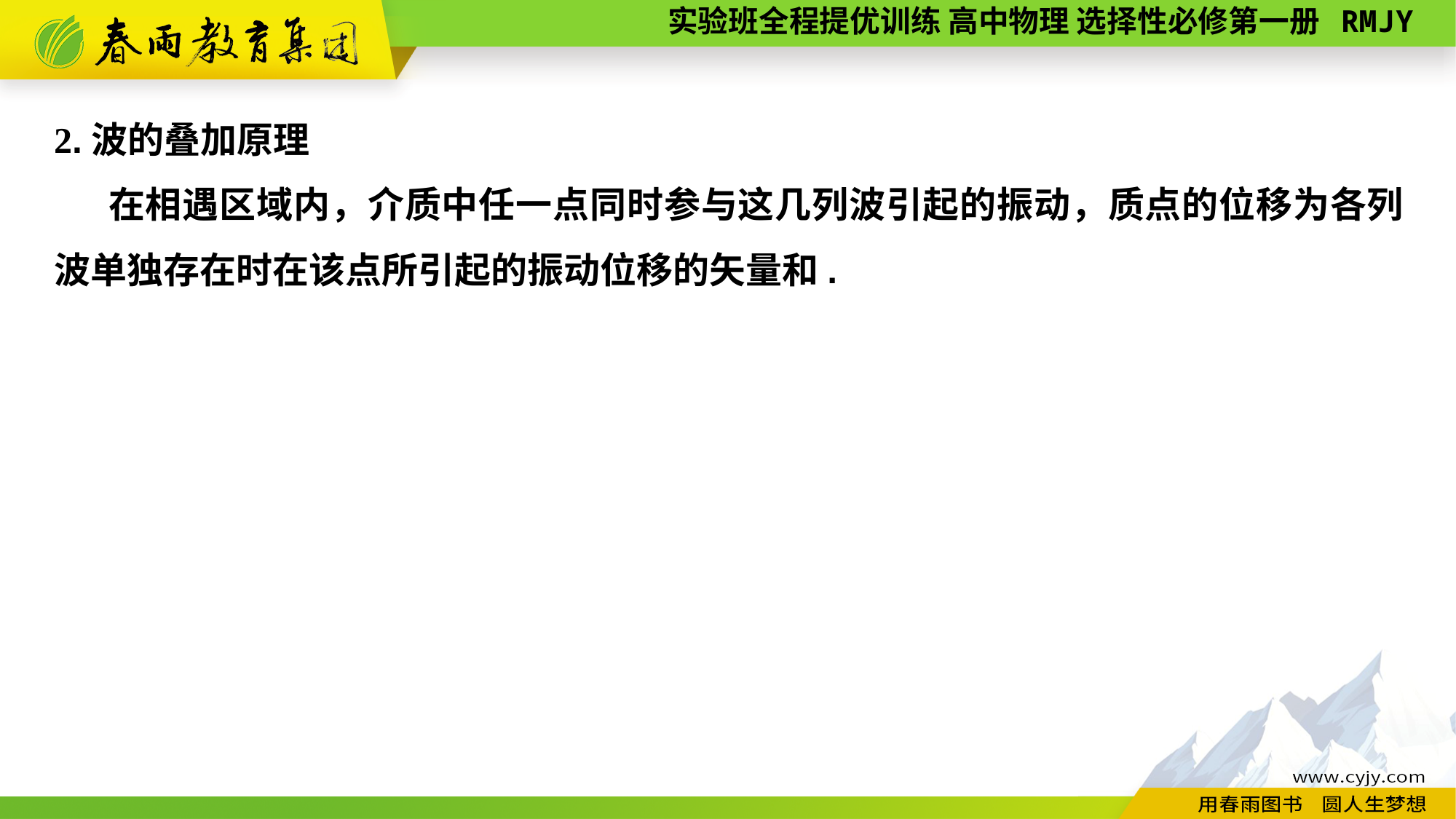

2.波的叠加原理
在相遇区域内，介质中任一点同时参与这几列波引起的振动，质点的位移为各列波单独存在时在该点所引起的振动位移的矢量和.